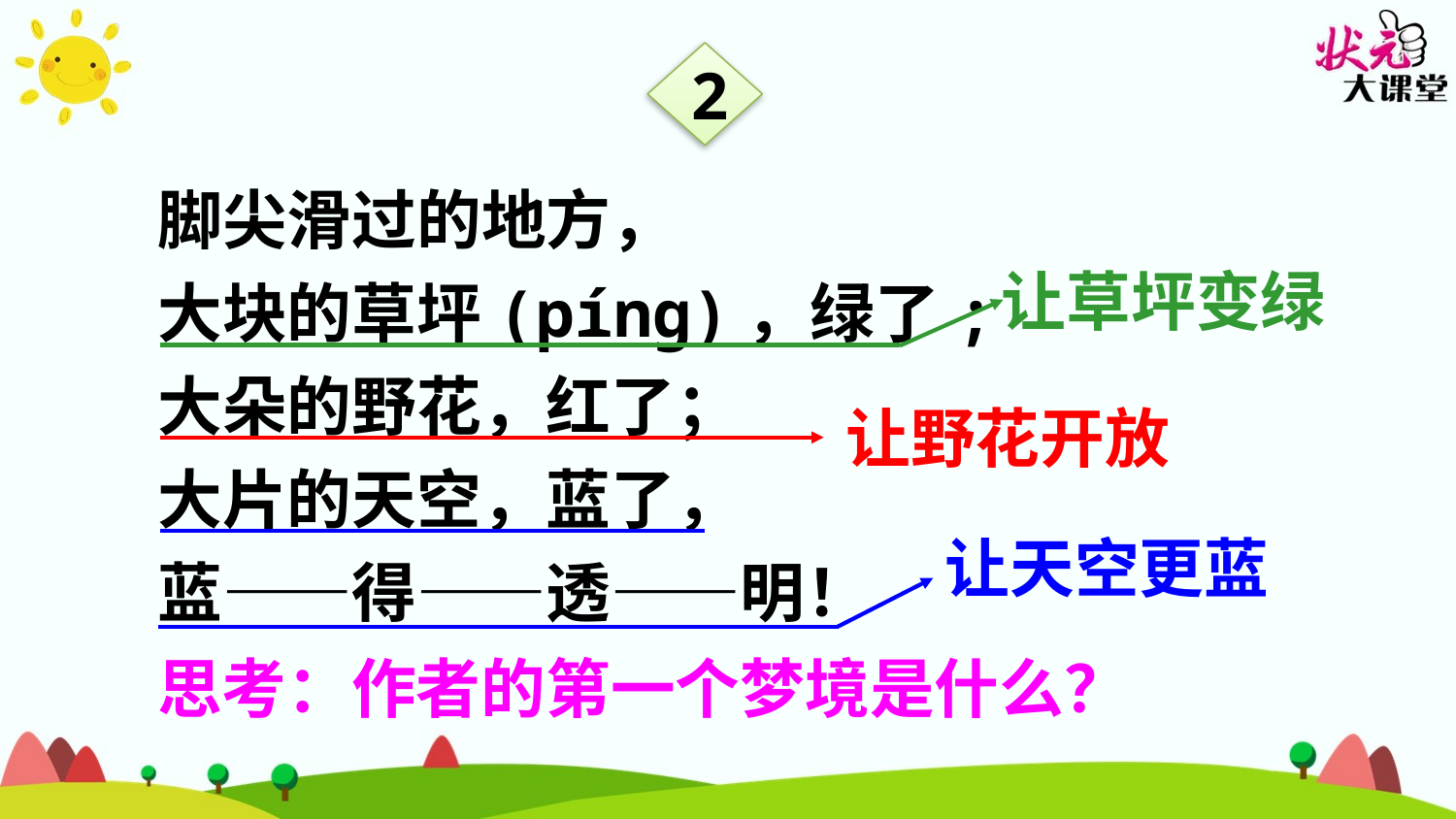

2
脚尖滑过的地方，
大块的草坪(pínɡ)，绿了;
大朵的野花，红了；
大片的天空，蓝了，
蓝——得——透——明！
状元成才路
状元成才路
状元成才路
状元成才路
状元成才路
状元成才路
状元成才路
状元成才路
状元成才路
状元成才路
状元成才路
状元成才路
状元成才路
状元成才路
状元成才路
状元成才路
让草坪变绿
状元成才路
状元成才路
状元成才路
状元成才路
状元成才路
状元成才路
状元成才路
状元成才路
状元成才路
状元成才路
状元成才路
状元成才路
状元成才路
状元成才路
状元成才路
状元成才路
状元成才路
状元成才路
状元成才路
状元成才路
状元成才路
状元成才路
状元成才路
状元成才路
状元成才路
状元成才路
状元成才路
状元成才路
让野花开放
状元成才路
状元成才路
状元成才路
状元成才路
状元成才路
状元成才路
状元成才路
状元成才路
状元成才路
状元成才路
状元成才路
状元成才路
状元成才路
状元成才路
状元成才路
状元成才路
状元成才路
状元成才路
状元成才路
状元成才路
状元成才路
状元成才路
状元成才路
状元成才路
状元成才路
状元成才路
状元成才路
状元成才路
状元成才路
状元成才路
状元成才路
状元成才路
让天空更蓝
状元成才路
状元成才路
状元成才路
状元成才路
状元成才路
状元成才路
状元成才路
状元成才路
状元成才路
状元成才路
状元成才路
状元成才路
状元成才路
状元成才路
状元成才路
状元成才路
状元成才路
状元成才路
状元成才路
状元成才路
状元成才路
状元成才路
状元成才路
状元成才路
思考：作者的第一个梦境是什么？